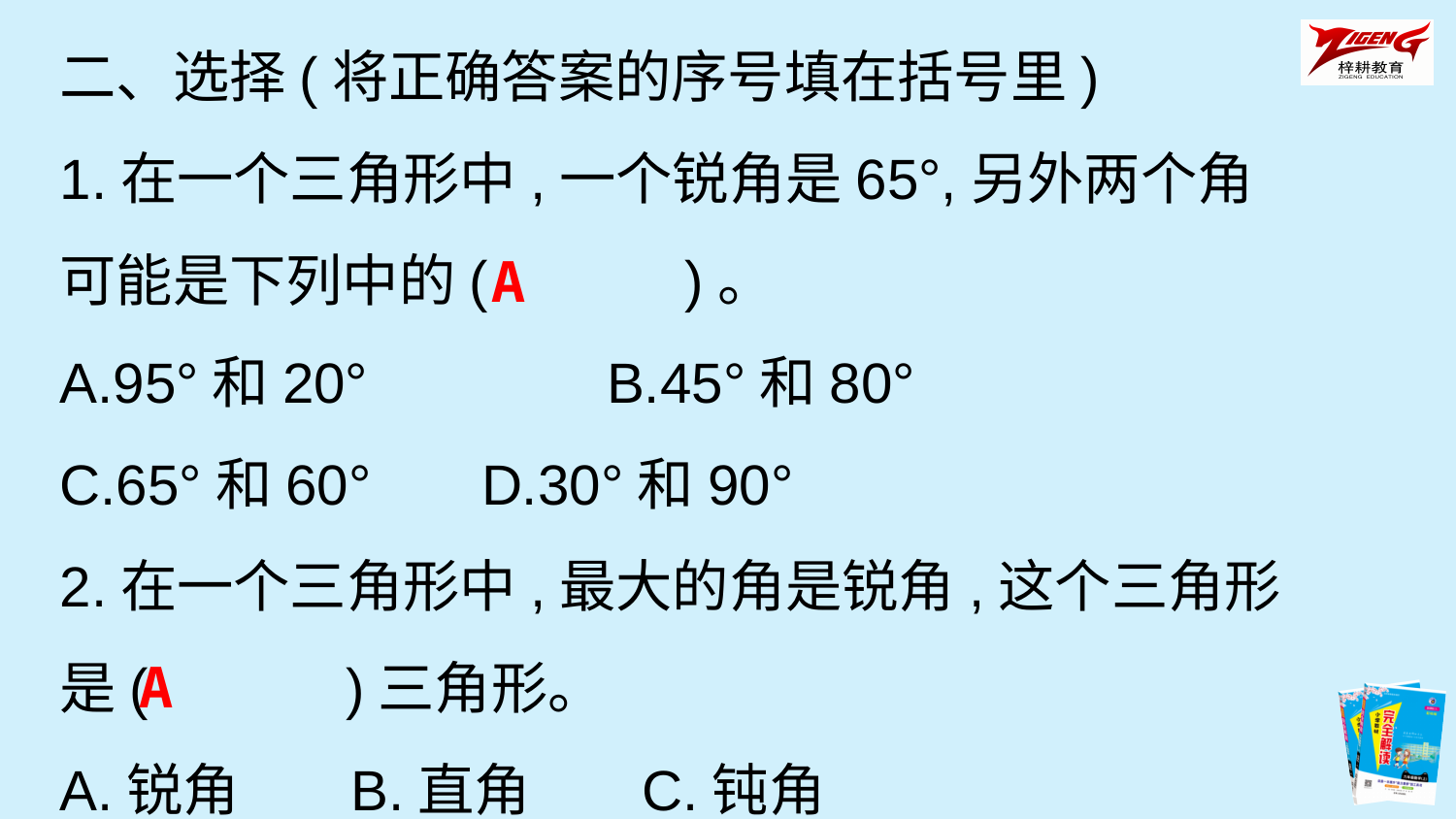

二、选择(将正确答案的序号填在括号里)
1.在一个三角形中,一个锐角是65°,另外两个角可能是下列中的(　　　)。
A.95°和20°	       B.45°和80°
C.65°和60°       D.30°和90°
2.在一个三角形中,最大的角是锐角,这个三角形是(　　　)三角形。
A.锐角	B.直角	C.钝角
A
A